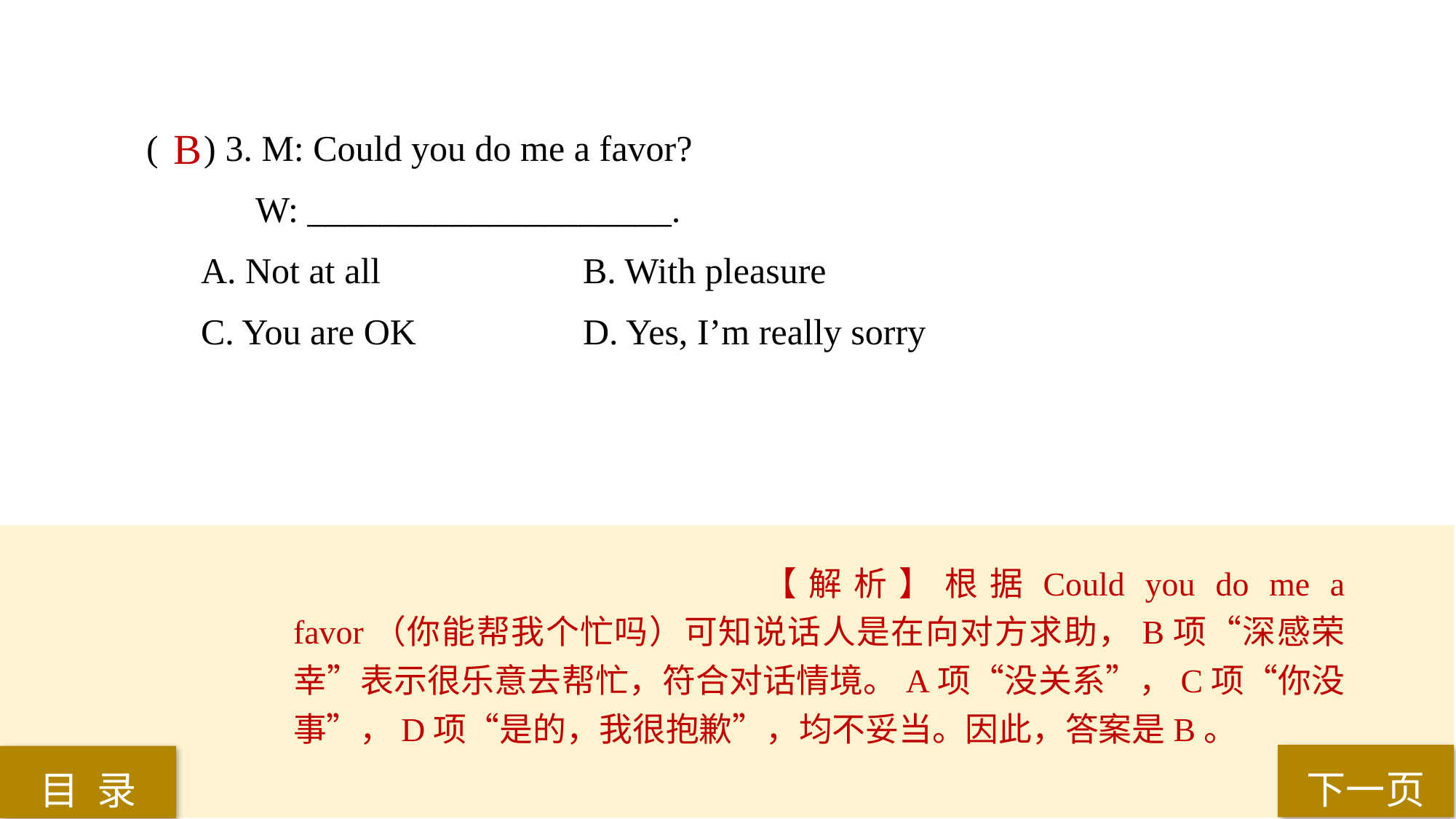

(     ) 3. M: Could you do me a favor?
W: ____________________.
A. Not at all 		B. With pleasure
C. You are OK 		D. Yes, I’m really sorry
 B
【解析】根据Could you do me a favor（你能帮我个忙吗）可知说话人是在向对方求助，B项“深感荣幸”表示很乐意去帮忙，符合对话情境。A项“没关系”，C项“你没事”，D项“是的，我很抱歉”，均不妥当。因此，答案是B。